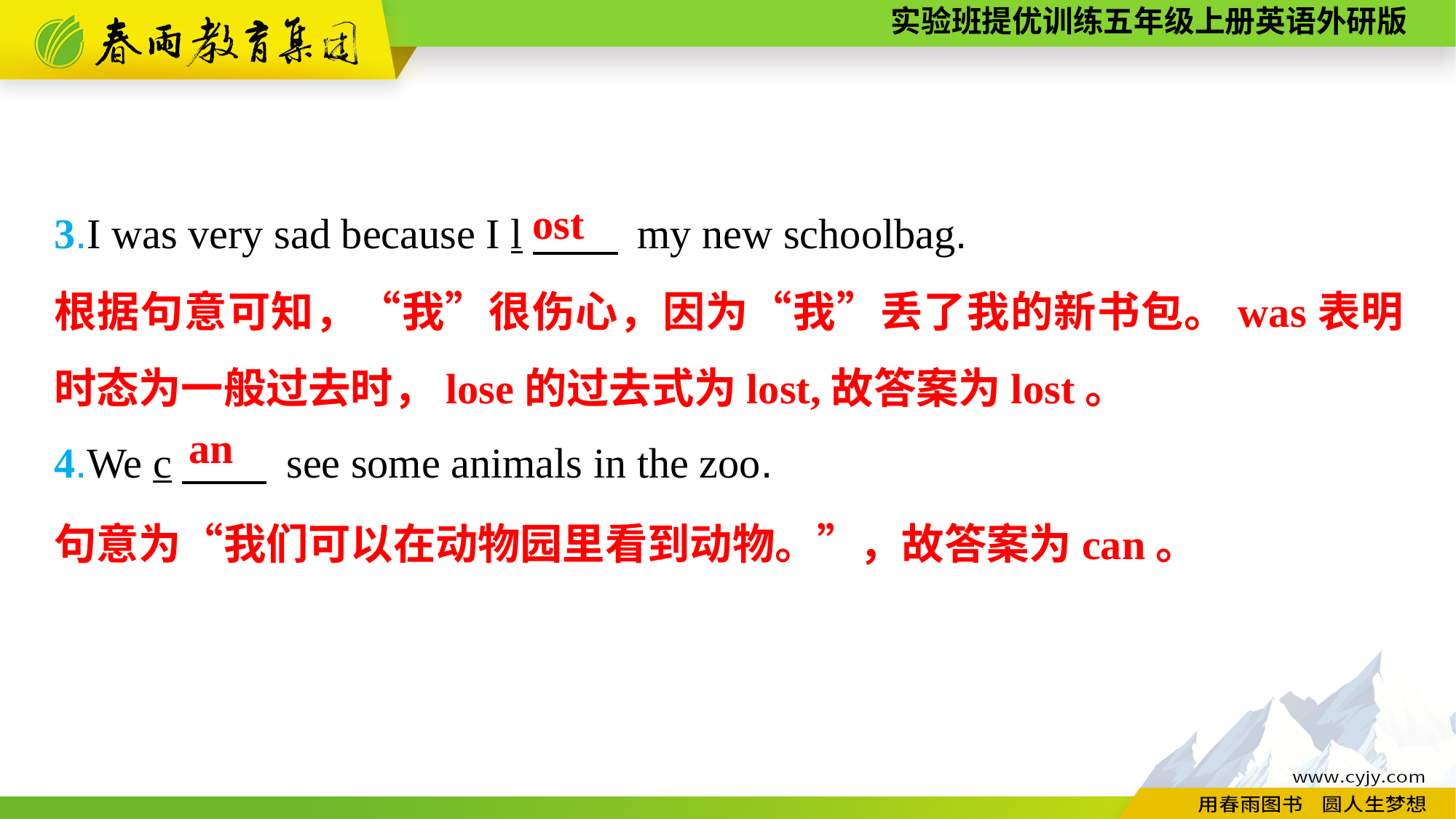

3.I was very sad because I l　　 my new schoolbag.

4.We c　　 see some animals in the zoo.
ost
根据句意可知，“我”很伤心，因为“我”丢了我的新书包。was表明时态为一般过去时，lose的过去式为lost,故答案为lost。
an
句意为“我们可以在动物园里看到动物。”，故答案为can。